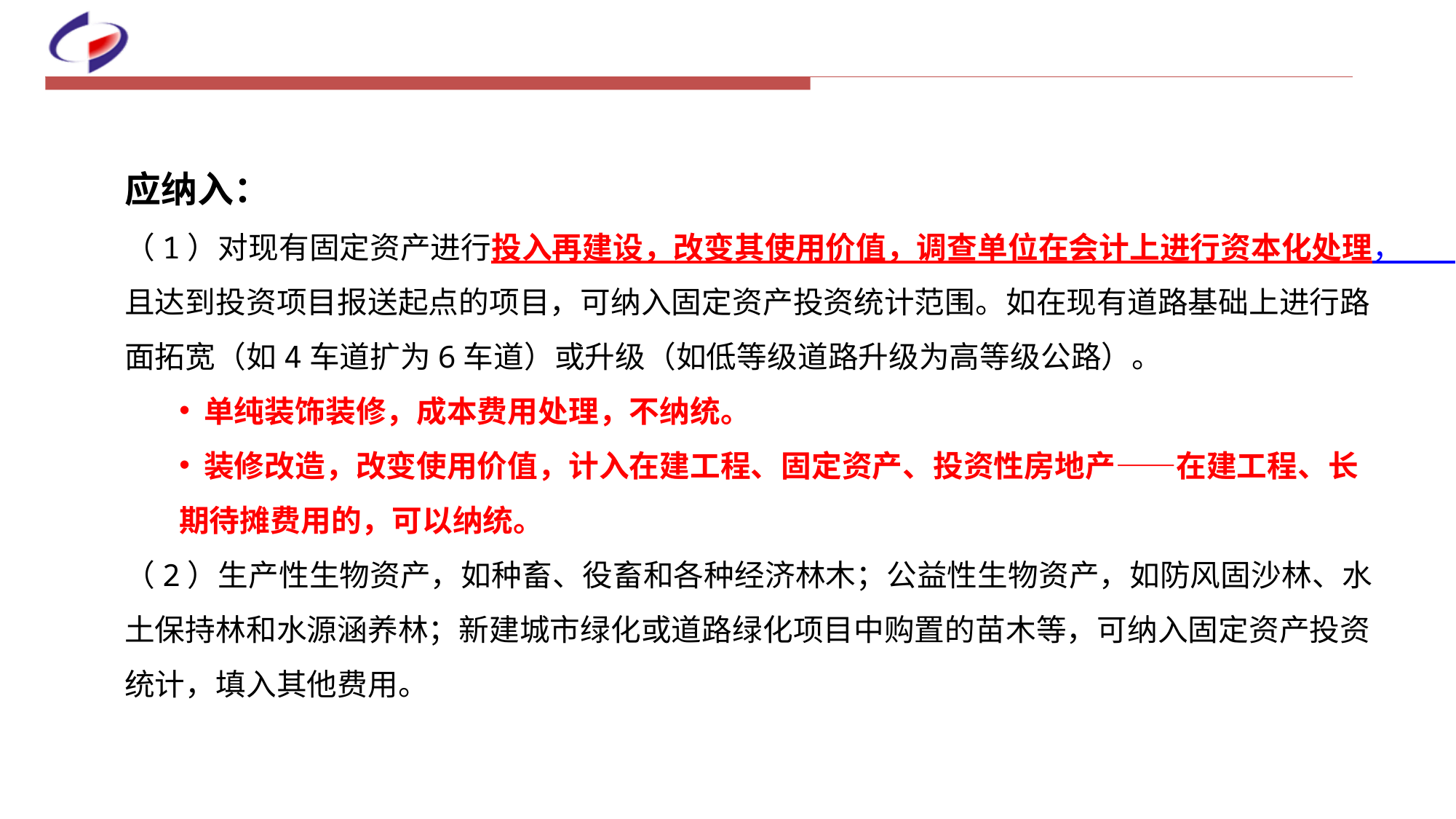

应纳入：
（1）对现有固定资产进行投入再建设，改变其使用价值，调查单位在会计上进行资本化处理，且达到投资项目报送起点的项目，可纳入固定资产投资统计范围。如在现有道路基础上进行路面拓宽（如4车道扩为6车道）或升级（如低等级道路升级为高等级公路）。
 单纯装饰装修，成本费用处理，不纳统。
 装修改造，改变使用价值，计入在建工程、固定资产、投资性房地产——在建工程、长期待摊费用的，可以纳统。
（2）生产性生物资产，如种畜、役畜和各种经济林木；公益性生物资产，如防风固沙林、水土保持林和水源涵养林；新建城市绿化或道路绿化项目中购置的苗木等，可纳入固定资产投资统计，填入其他费用。